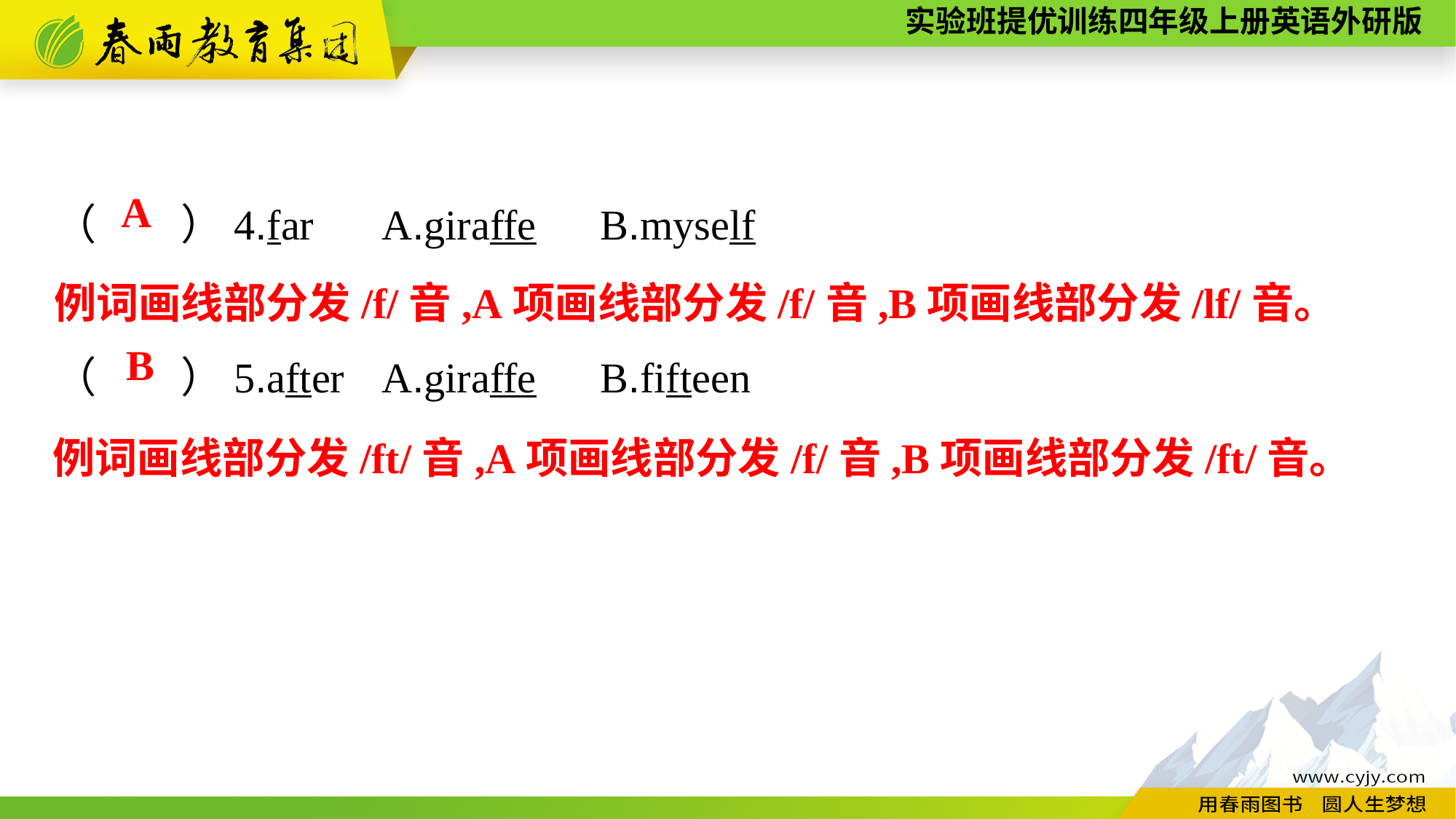

（　　）4.far	A.giraffe	B.myself

（　　）5.after	A.giraffe	B.fifteen
A
例词画线部分发/f/音,A项画线部分发/f/音,B项画线部分发/lf/音。
B
例词画线部分发/ft/音,A项画线部分发/f/音,B项画线部分发/ft/音。